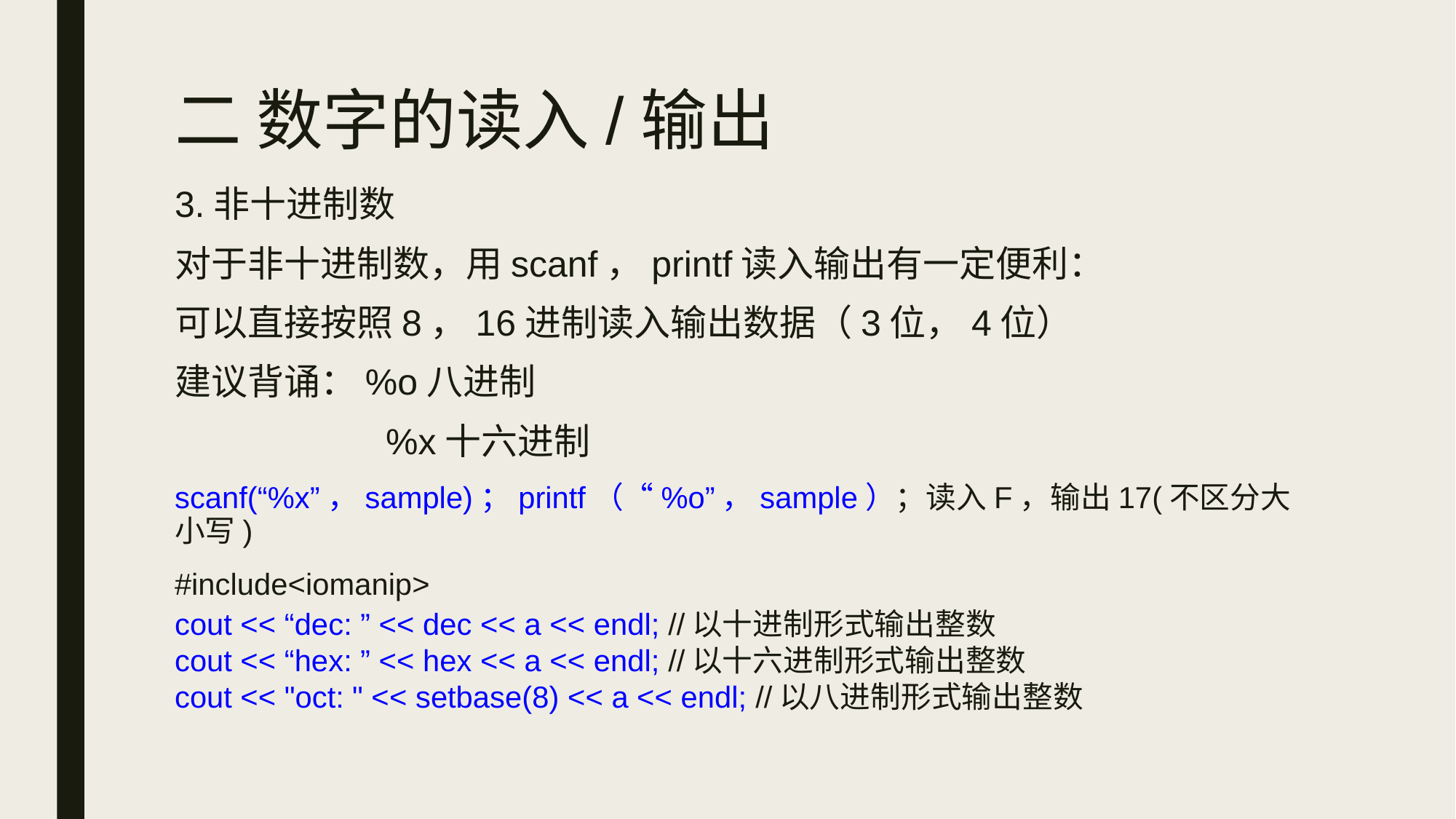

# 二 数字的读入/输出
3.非十进制数
对于非十进制数，用scanf，printf读入输出有一定便利：
可以直接按照8，16进制读入输出数据（3位，4位）
建议背诵：%o八进制
	          %x十六进制
scanf(“%x”，sample)；printf（“%o”，sample）；读入F，输出17(不区分大小写)
#include<iomanip>
cout << “dec: ” << dec << a << endl; //以十进制形式输出整数
cout << “hex: ” << hex << a << endl; //以十六进制形式输出整数
cout << "oct: " << setbase(8) << a << endl; //以八进制形式输出整数